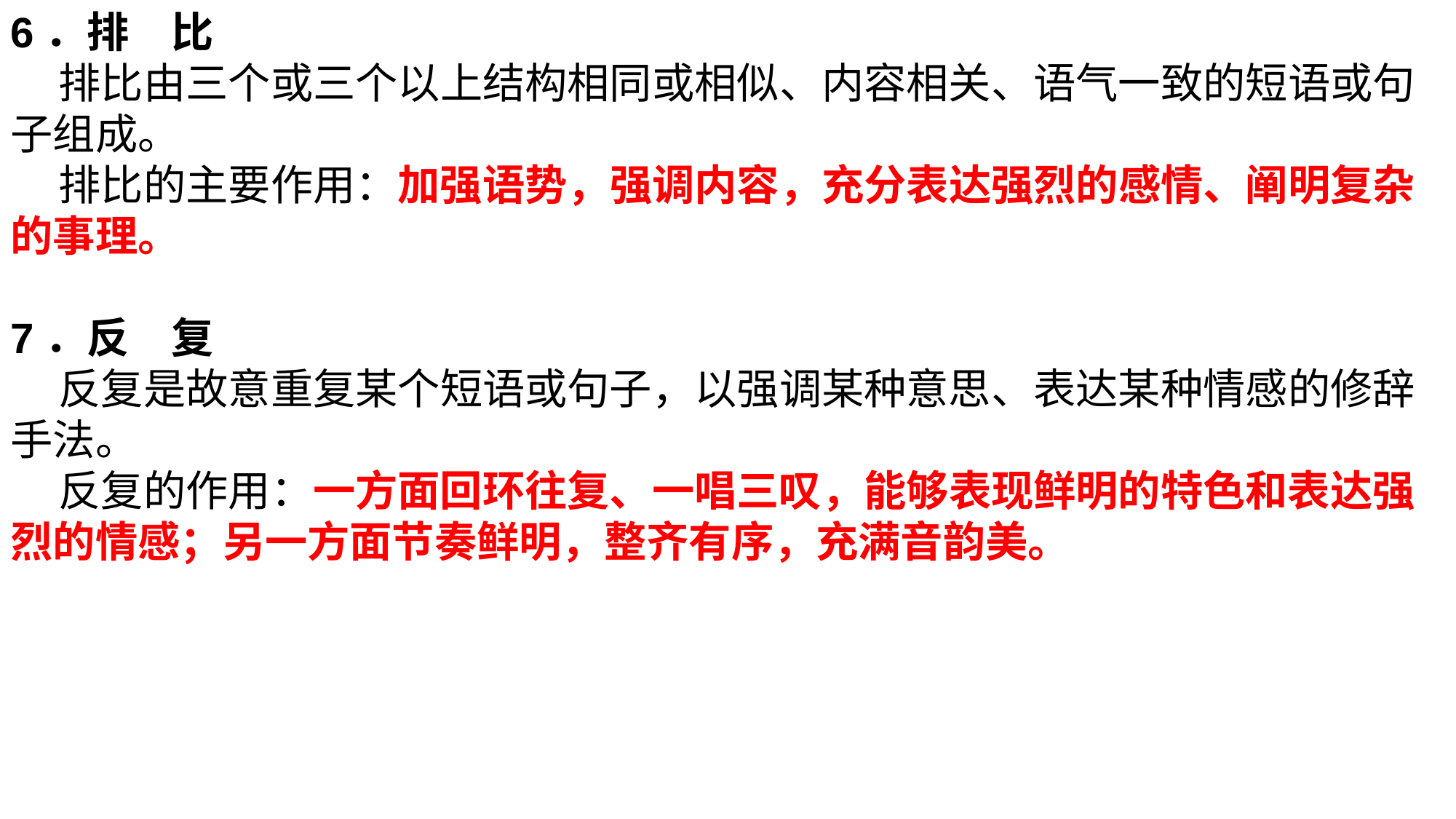

6．排　比
    排比由三个或三个以上结构相同或相似、内容相关、语气一致的短语或句子组成。
    排比的主要作用：加强语势，强调内容，充分表达强烈的感情、阐明复杂的事理。

7．反　复
    反复是故意重复某个短语或句子，以强调某种意思、表达某种情感的修辞手法。
    反复的作用：一方面回环往复、一唱三叹，能够表现鲜明的特色和表达强烈的情感；另一方面节奏鲜明，整齐有序，充满音韵美。